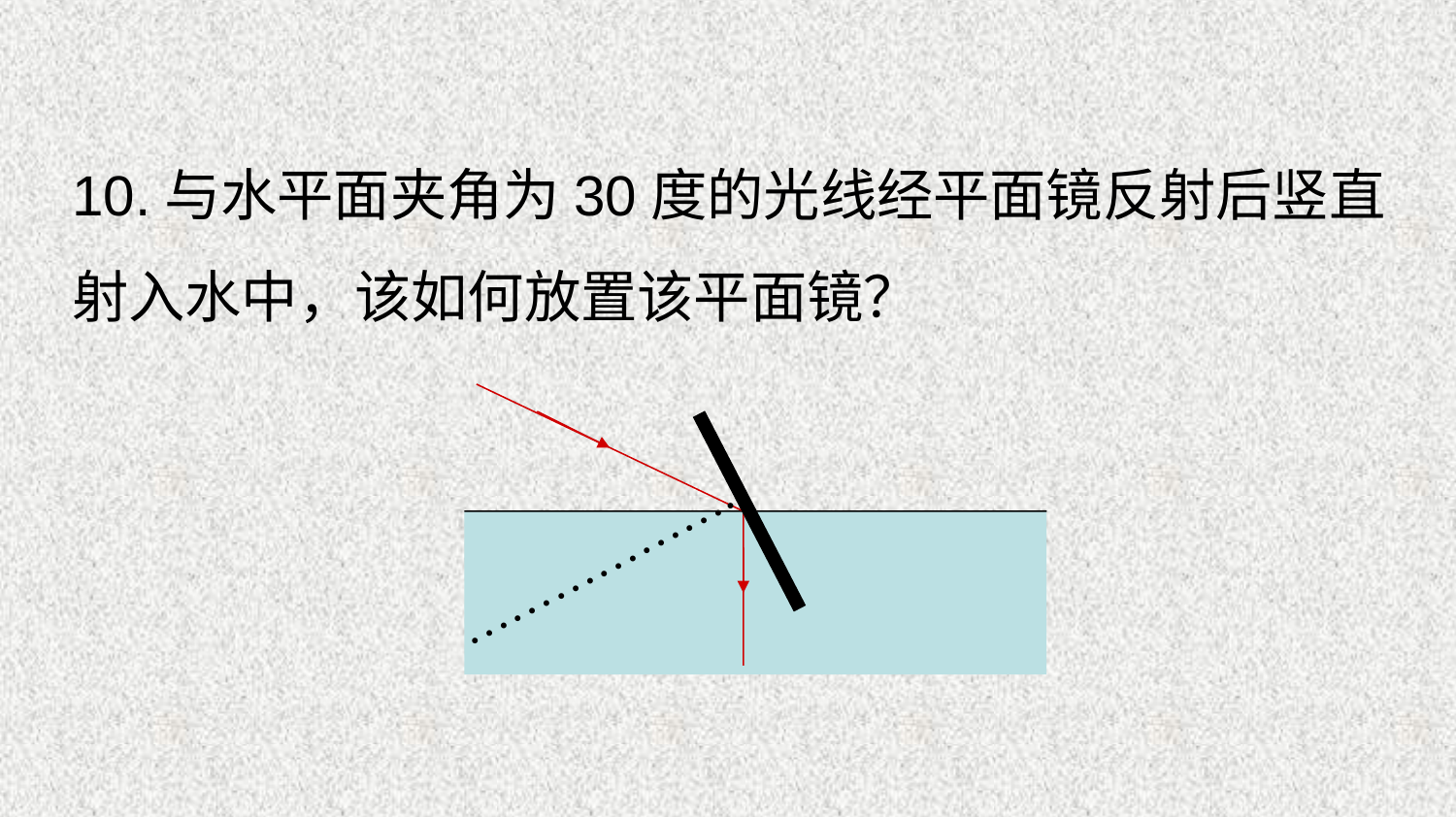

10.与水平面夹角为30度的光线经平面镜反射后竖直射入水中，该如何放置该平面镜？

………………..